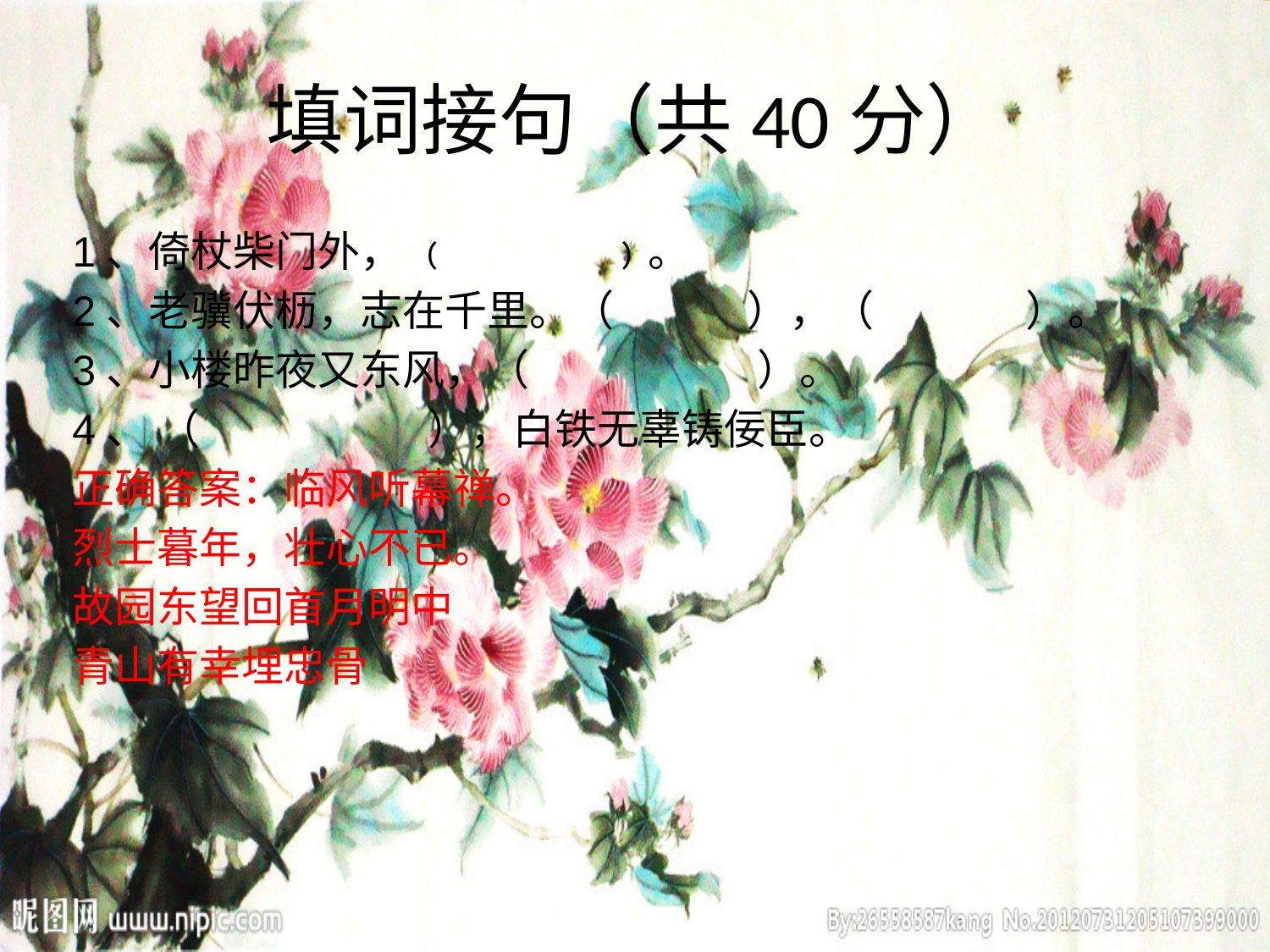

# 填词接句（共40分）
1、倚杖柴门外， ﹙                ﹚。
2、老骥伏枥，志在千里。（              ），（                ）。
3、小楼昨夜又东风，（                        ）。
4、 （                        ），白铁无辜铸佞臣。
正确答案：临风听幕禅。
烈士暮年，壮心不已。
故园东望回首月明中
青山有幸埋忠骨